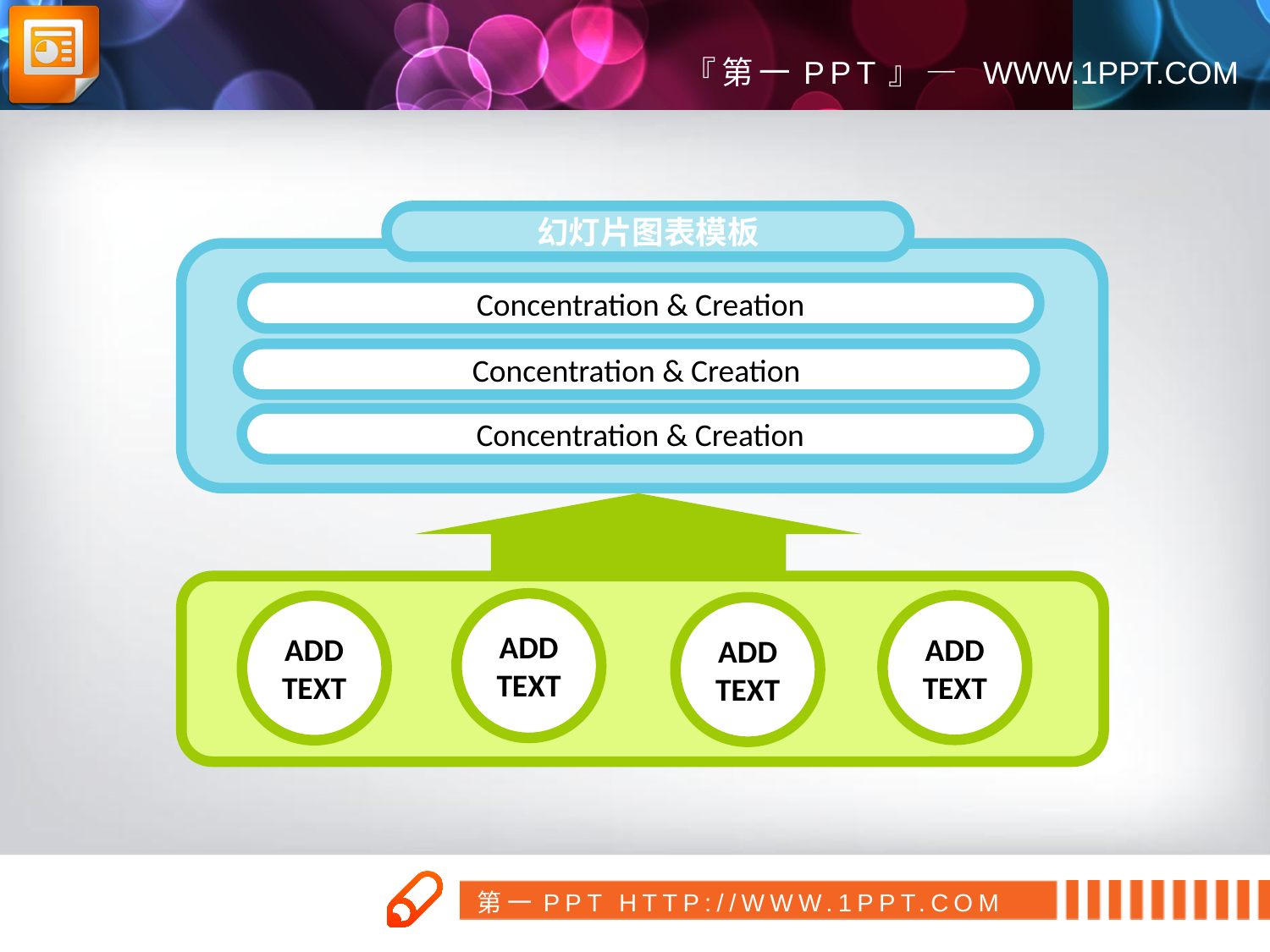

幻灯片图表模板

Concentration & Creation
Concentration & Creation
Concentration & Creation
PPT图表下载：www.1ppt.com/tubiao/

ADD TEXT
ADD TEXT
ADD TEXT
ADD TEXT
PPT模板下载：www.1ppt.com/moban/lvyou/